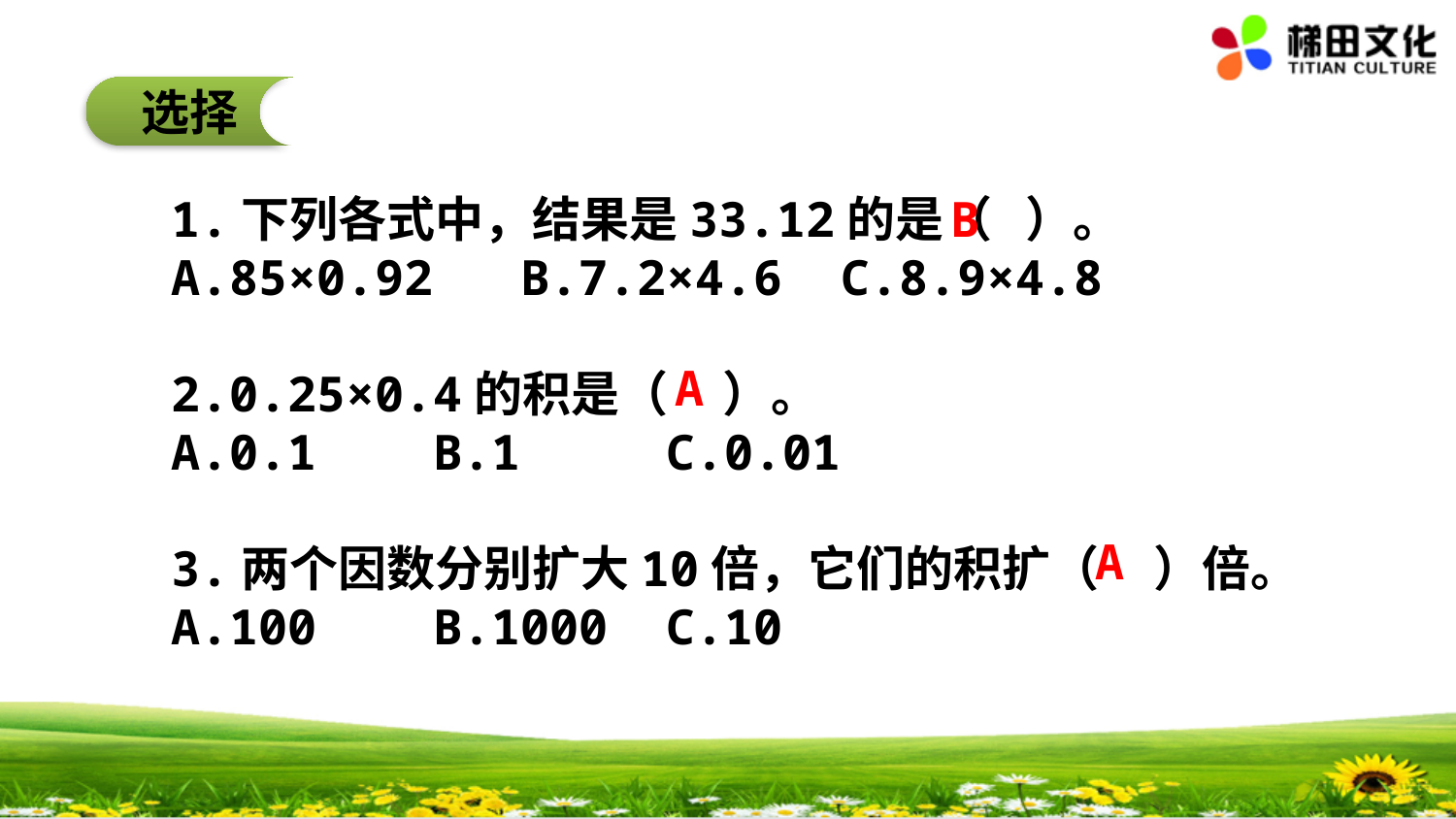

选择
1.下列各式中，结果是33.12的是（   ）。
A.85×0.92   B.7.2×4.6  C.8.9×4.8

2.0.25×0.4的积是（     ）。
A.0.1    B.1     C.0.01

3.两个因数分别扩大10倍，它们的积扩（     ）倍。
A.100    B.1000  C.10
B
A
A